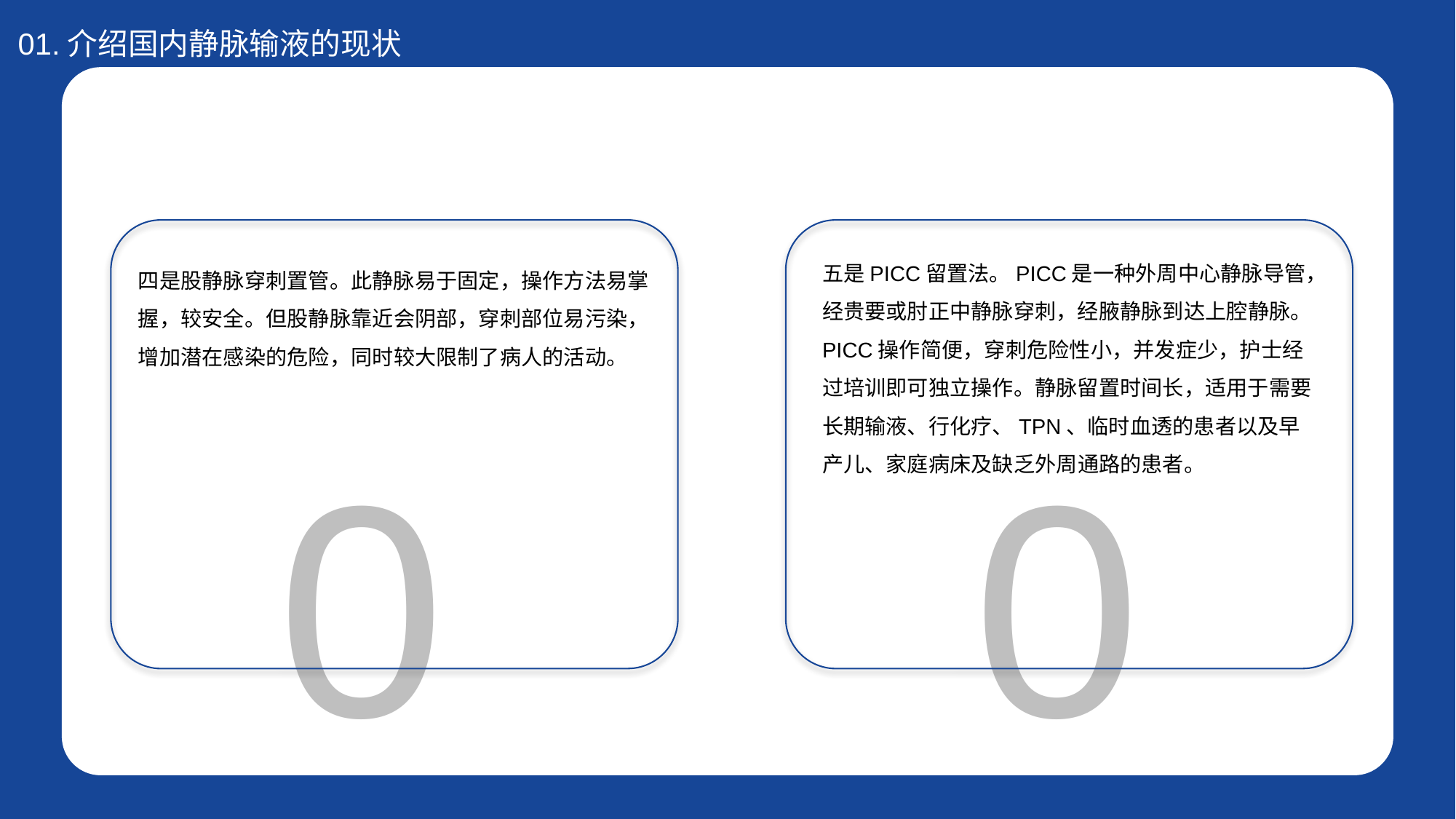

四是股静脉穿刺置管。此静脉易于固定，操作方法易掌握，较安全。但股静脉靠近会阴部，穿刺部位易污染，增加潜在感染的危险，同时较大限制了病人的活动。
04

五是PICC留置法。PICC是一种外周中心静脉导管，经贵要或肘正中静脉穿刺，经腋静脉到达上腔静脉。PICC操作简便，穿刺危险性小，并发症少，护士经过培训即可独立操作。静脉留置时间长，适用于需要长期输液、行化疗、TPN、临时血透的患者以及早产儿、家庭病床及缺乏外周通路的患者。
05